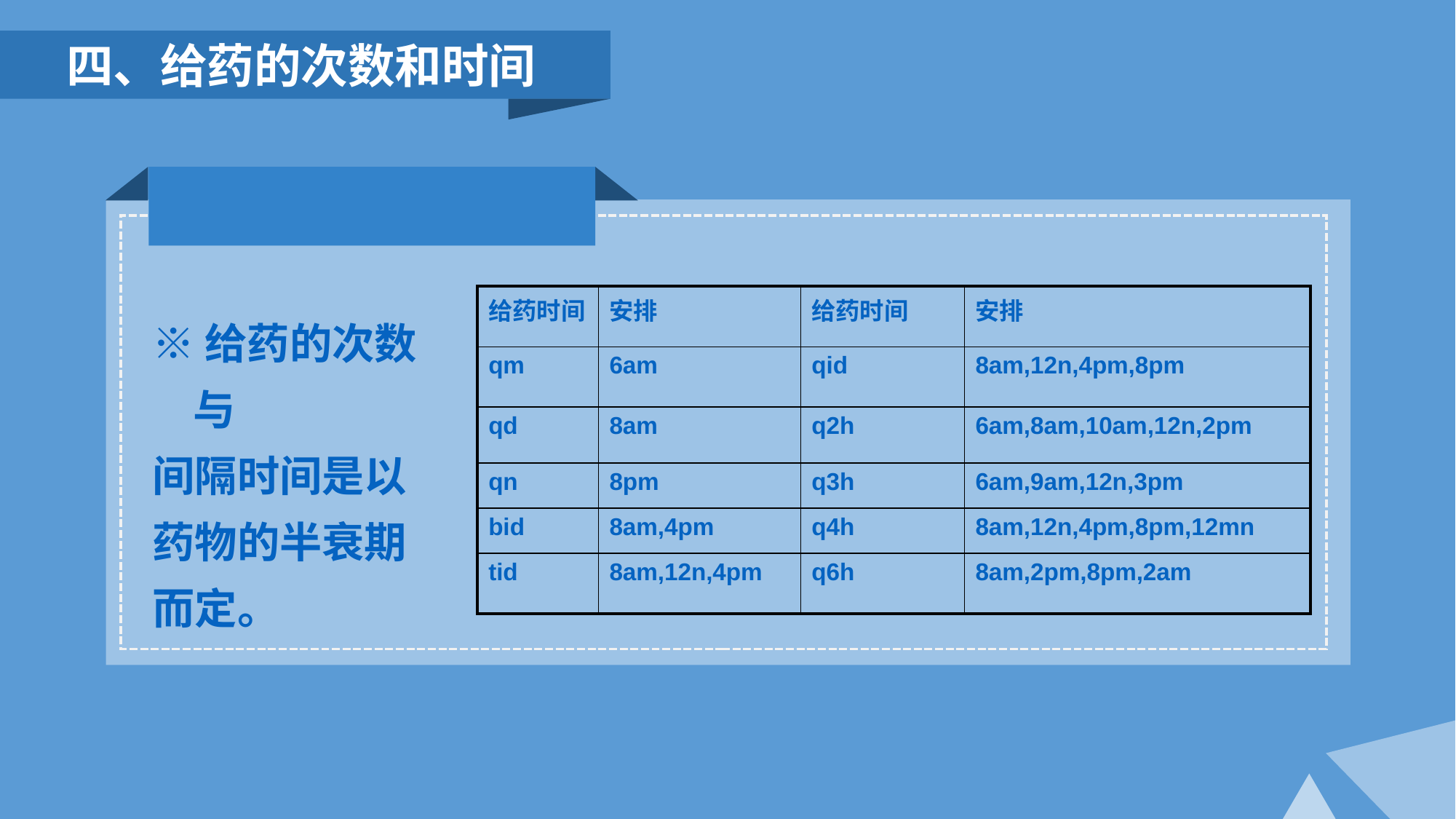

四、给药的次数和时间

| 给药时间 | 安排 | 给药时间 | 安排 |
| --- | --- | --- | --- |
| qm | 6am | qid | 8am,12n,4pm,8pm |
| qd | 8am | q2h | 6am,8am,10am,12n,2pm |
| qn | 8pm | q3h | 6am,9am,12n,3pm |
| bid | 8am,4pm | q4h | 8am,12n,4pm,8pm,12mn |
| tid | 8am,12n,4pm | q6h | 8am,2pm,8pm,2am |
※给药的次数与
间隔时间是以
药物的半衰期
而定。